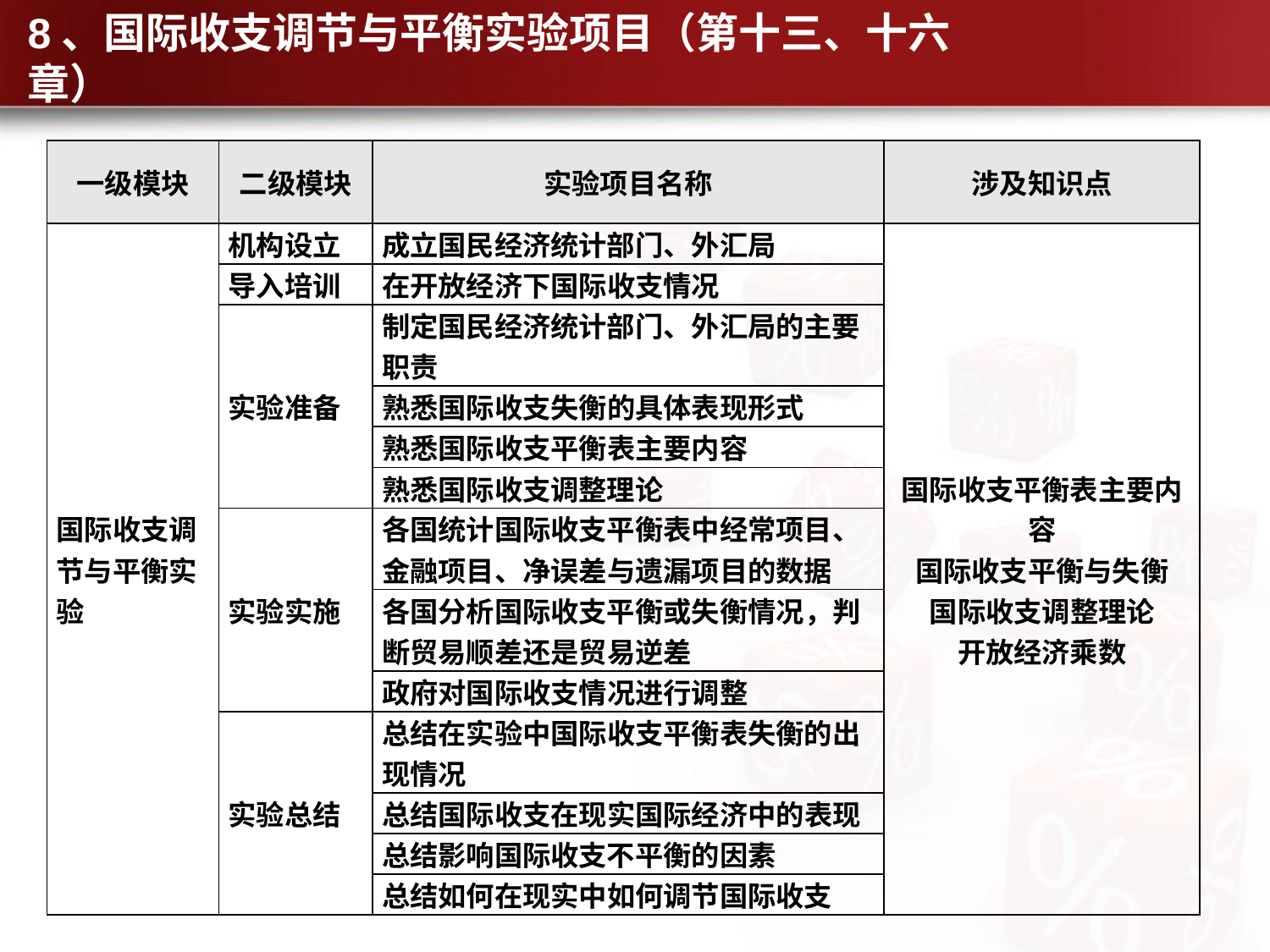

# 8、国际收支调节与平衡实验项目（第十三、十六章）
| 一级模块 | 二级模块 | 实验项目名称 | 涉及知识点 |
| --- | --- | --- | --- |
| 国际收支调节与平衡实验 | 机构设立 | 成立国民经济统计部门、外汇局 | 国际收支平衡表主要内容 国际收支平衡与失衡 国际收支调整理论 开放经济乘数 |
|  | 导入培训 | 在开放经济下国际收支情况 |  |
|  | 实验准备 | 制定国民经济统计部门、外汇局的主要职责 |  |
|  |  | 熟悉国际收支失衡的具体表现形式 |  |
|  |  | 熟悉国际收支平衡表主要内容 |  |
|  |  | 熟悉国际收支调整理论 |  |
|  | 实验实施 | 各国统计国际收支平衡表中经常项目、金融项目、净误差与遗漏项目的数据 |  |
|  |  | 各国分析国际收支平衡或失衡情况，判断贸易顺差还是贸易逆差 |  |
|  |  | 政府对国际收支情况进行调整 |  |
|  | 实验总结 | 总结在实验中国际收支平衡表失衡的出现情况 |  |
|  |  | 总结国际收支在现实国际经济中的表现 |  |
|  |  | 总结影响国际收支不平衡的因素 |  |
|  |  | 总结如何在现实中如何调节国际收支 |  |